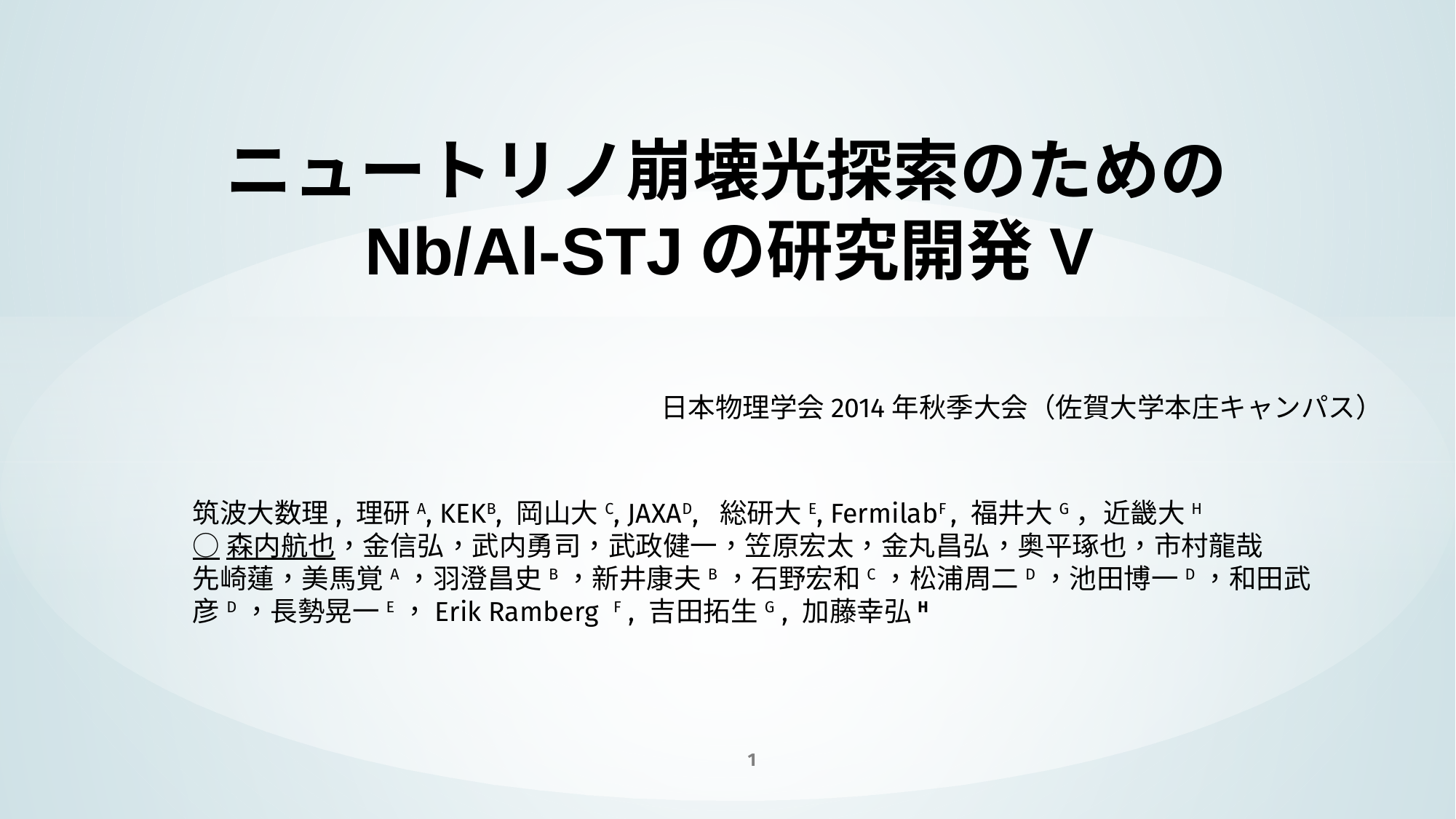

ニュートリノ崩壊光探索のためのNb/Al-STJの研究開発V
日本物理学会2014年秋季大会（佐賀大学本庄キャンパス）
筑波大数理, 理研A, KEKB, 岡山大C, JAXAD,  総研大E, FermilabF , 福井大G，近畿大H
○森内航也，金信弘，武内勇司，武政健一，笠原宏太，金丸昌弘，奥平琢也，市村龍哉
先崎蓮，美馬覚A，羽澄昌史B，新井康夫B，石野宏和C，松浦周二D，池田博一D，和田武彦D，長勢晃一E，Erik Ramberg  F , 吉田拓生G , 加藤幸弘H

1